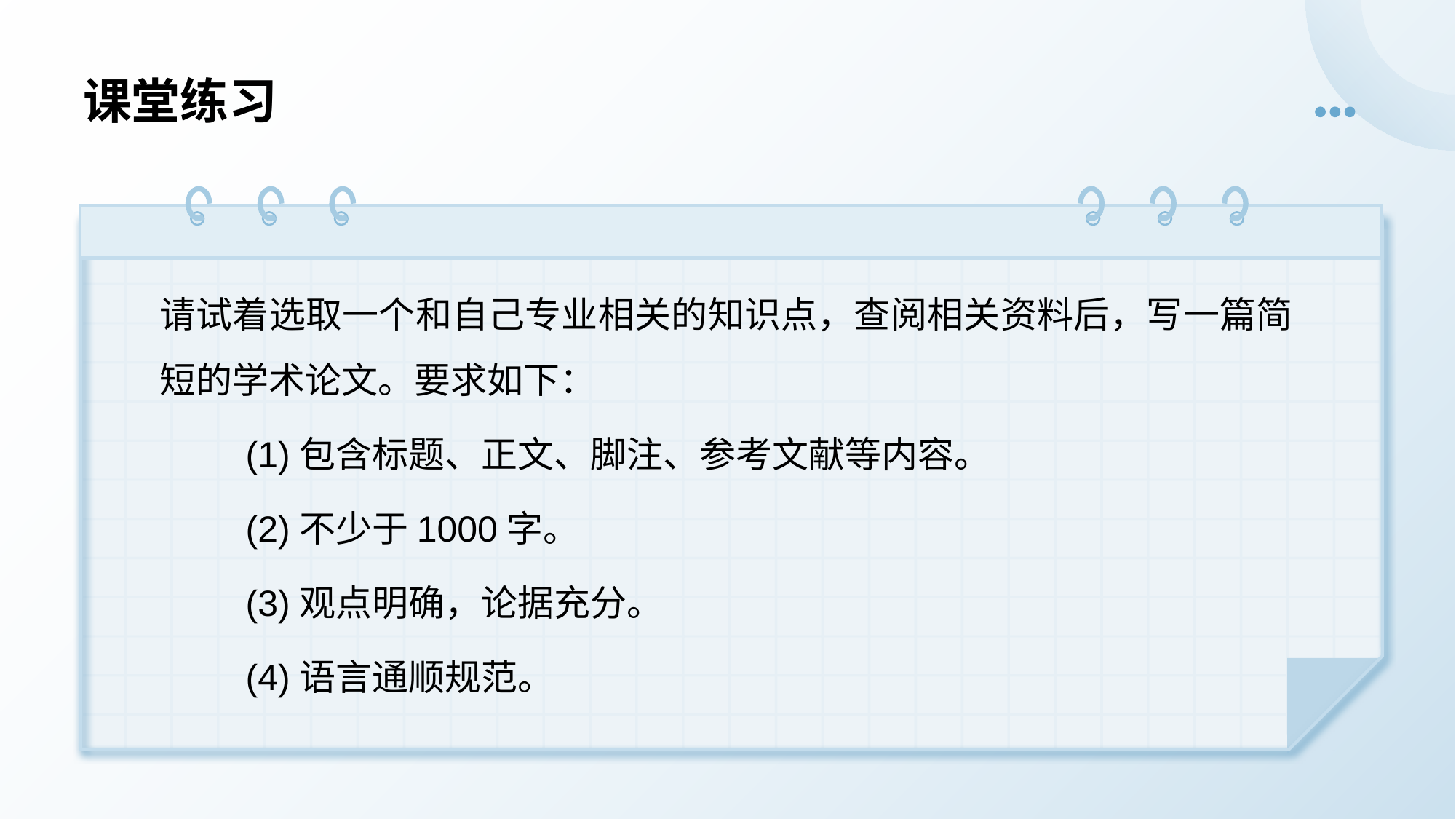

# 课堂练习

请试着选取一个和自己专业相关的知识点，查阅相关资料后，写一篇简短的学术论文。要求如下：
(1)包含标题、正文、脚注、参考文献等内容。
(2)不少于1000字。
(3)观点明确，论据充分。
(4)语言通顺规范。